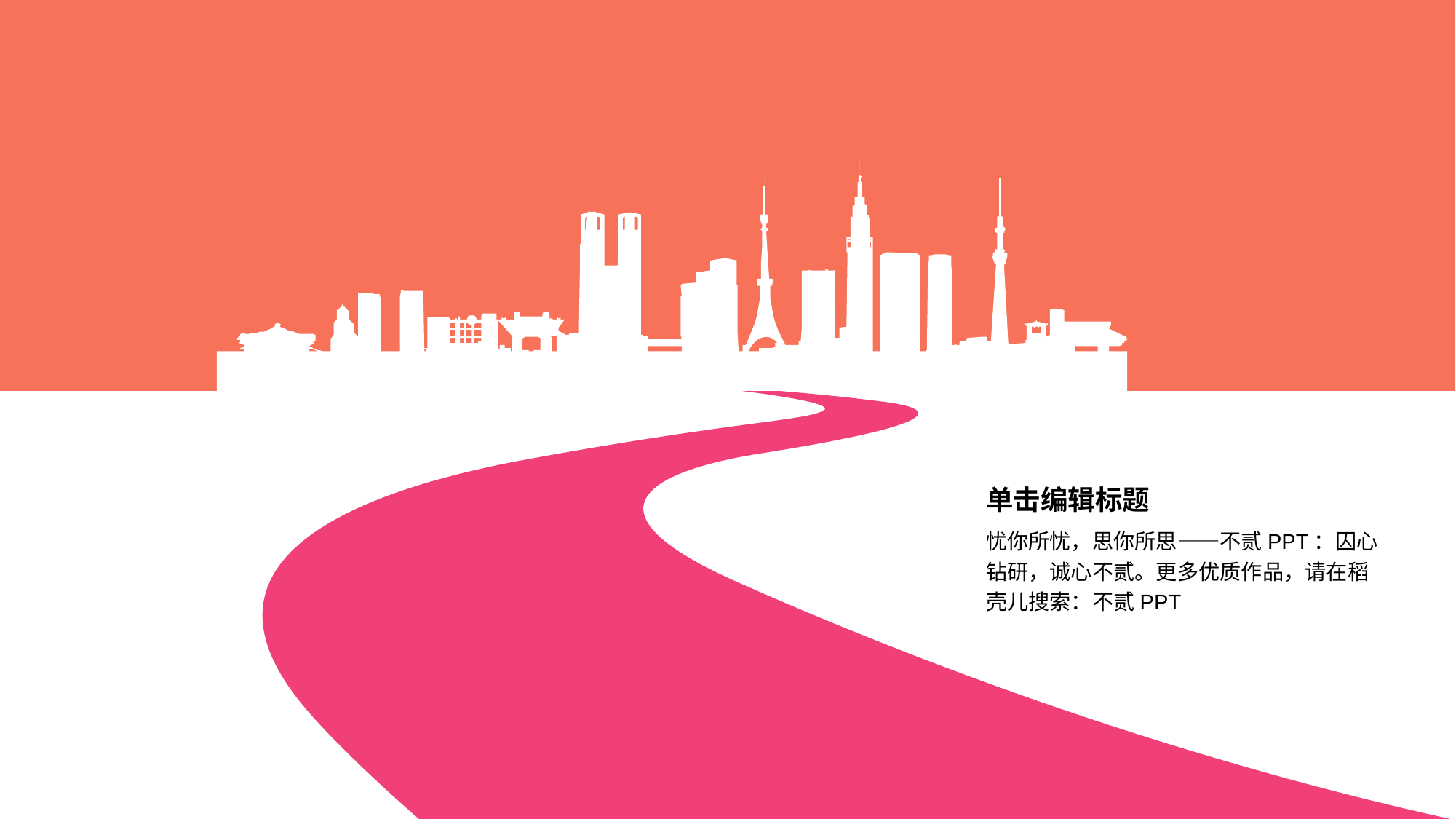

点此添加标题

单击编辑标题
忧你所忧，思你所思——不贰PPT：囚心钻研，诚心不贰。更多优质作品，请在稻壳儿搜索：不贰PPT